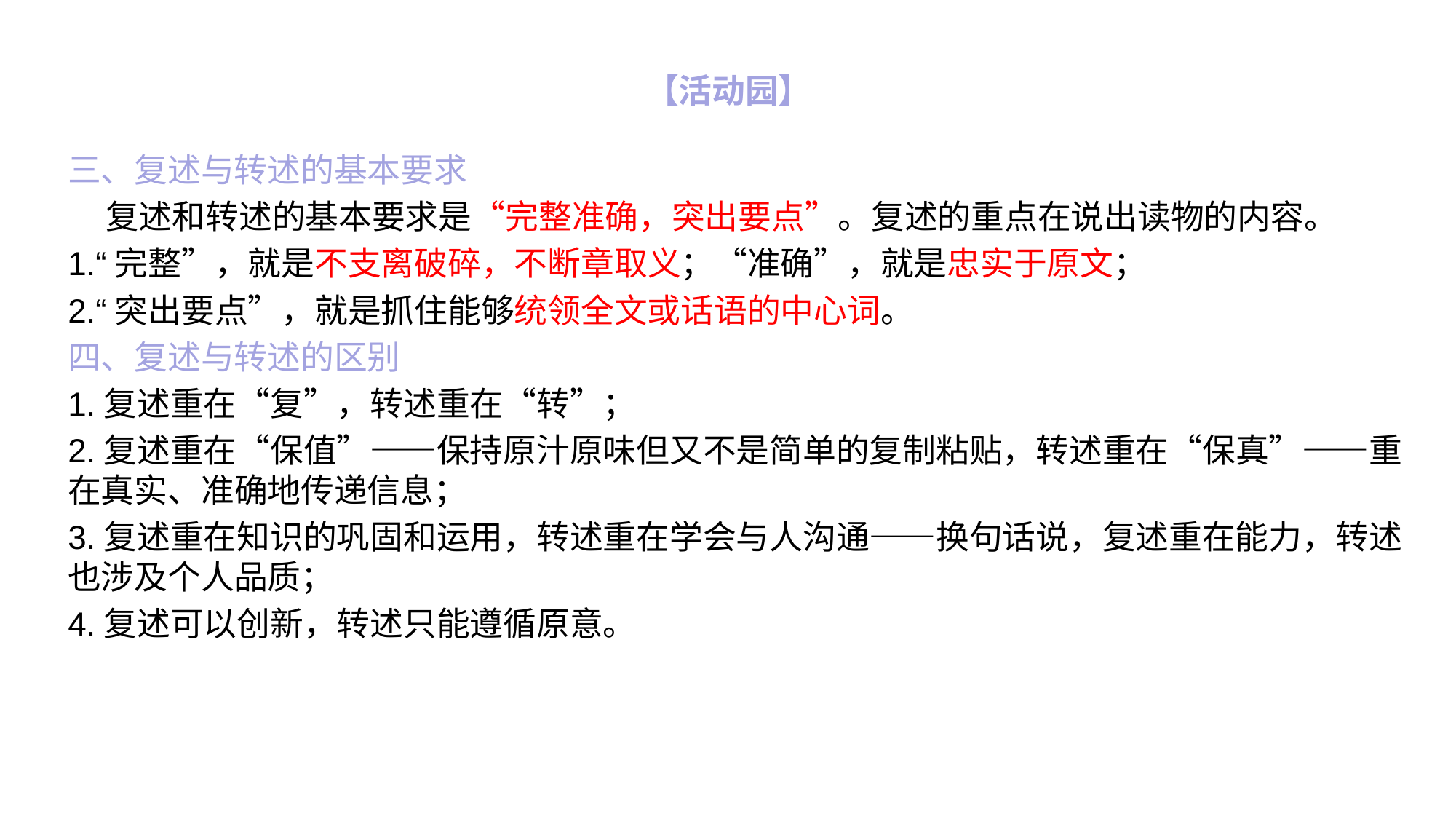

# 【活动园】
三、复述与转述的基本要求
    复述和转述的基本要求是“完整准确，突出要点”。复述的重点在说出读物的内容。
1.“完整”，就是不支离破碎，不断章取义；“准确”，就是忠实于原文；
2.“突出要点”，就是抓住能够统领全文或话语的中心词。
四、复述与转述的区别
1.复述重在“复”，转述重在“转”；
2.复述重在“保值”——保持原汁原味但又不是简单的复制粘贴，转述重在“保真”——重在真实、准确地传递信息；
3.复述重在知识的巩固和运用，转述重在学会与人沟通——换句话说，复述重在能力，转述也涉及个人品质；
4.复述可以创新，转述只能遵循原意。